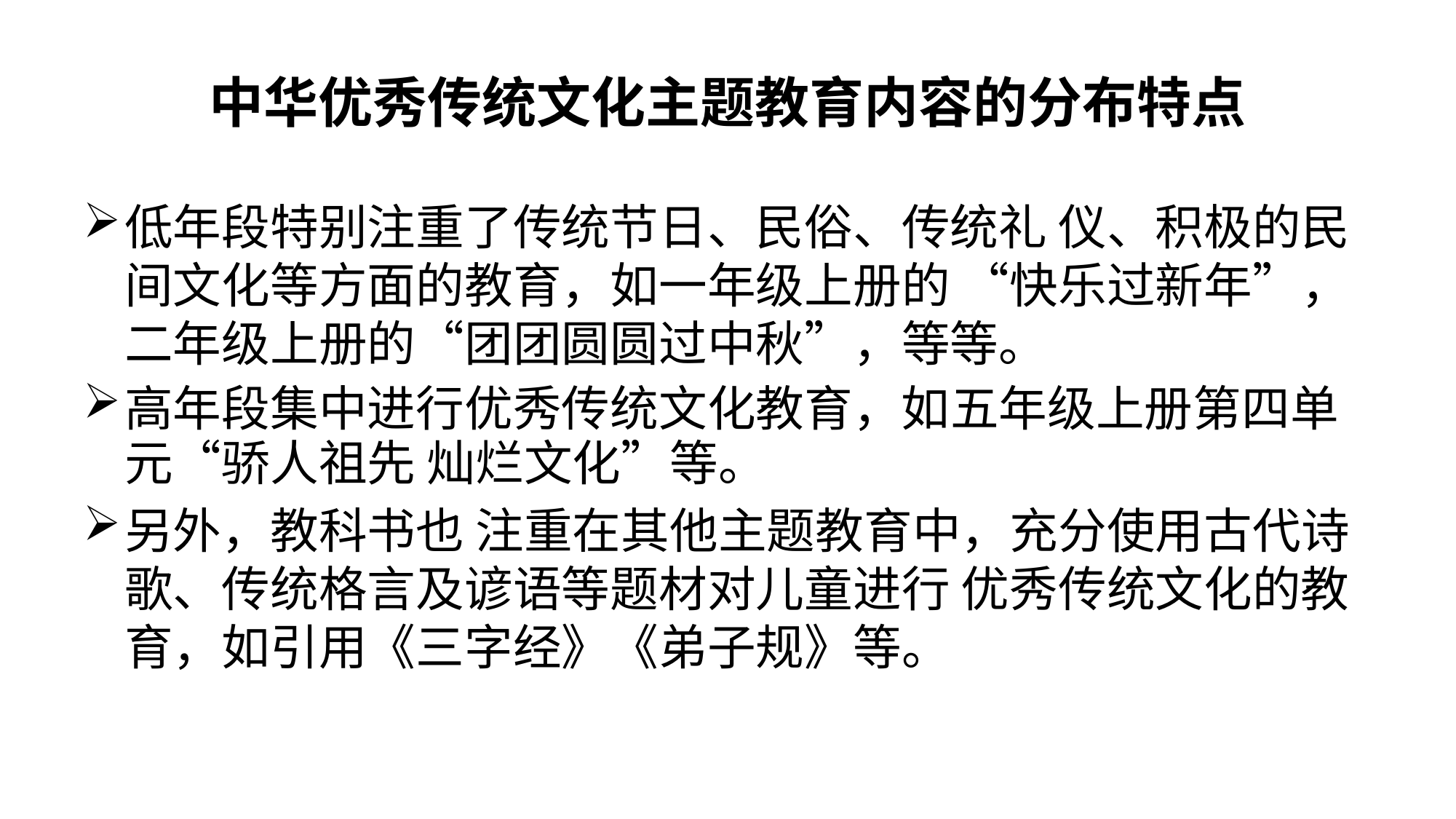

# 中华优秀传统文化主题教育内容的分布特点
低年段特别注重了传统节日、民俗、传统礼 仪、积极的民间文化等方面的教育，如一年级上册的 “快乐过新年”，二年级上册的“团团圆圆过中秋”，等等。
高年段集中进行优秀传统文化教育，如五年级上册第四单元“骄人祖先 灿烂文化”等。
另外，教科书也 注重在其他主题教育中，充分使用古代诗歌、传统格言及谚语等题材对儿童进行 优秀传统文化的教育，如引用《三字经》《弟子规》等。